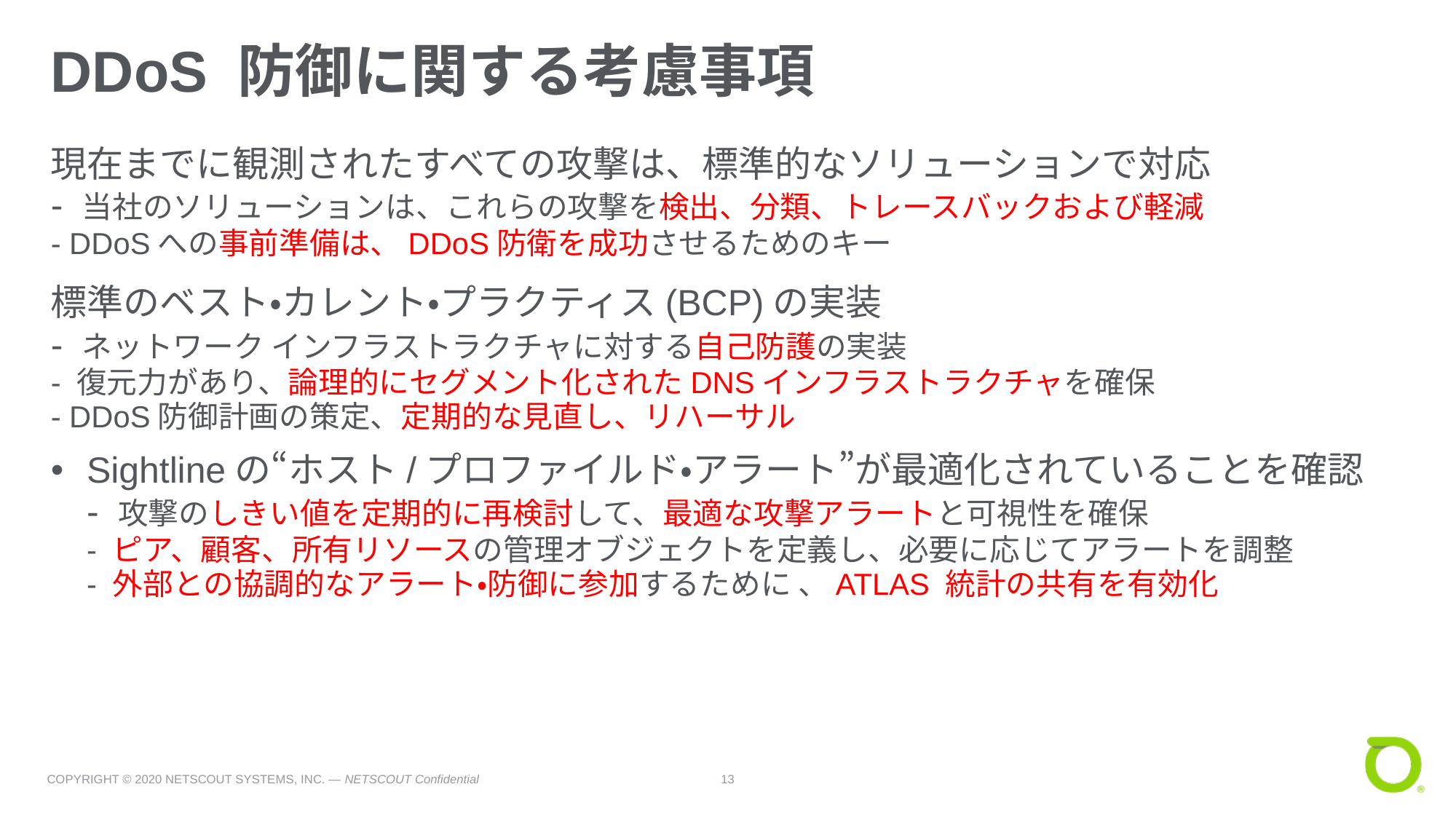

# DDoS 防御に関する考慮事項

現在までに観測されたすべての攻撃は、標準的なソリューションで対応
- 当社のソリューションは、これらの攻撃を検出、分類、トレースバックおよび軽減
- DDoSへの事前準備は、DDoS防衛を成功させるためのキー
標準のベスト・カレント・プラクティス(BCP)の実装
- ネットワーク インフラストラクチャに対する自己防護の実装
- 復元力があり、論理的にセグメント化されたDNSインフラストラクチャを確保
- DDoS防御計画の策定、定期的な見直し、リハーサル
Sightlineの“ホスト/プロファイルド・アラート”が最適化されていることを確認
- 攻撃のしきい値を定期的に再検討して、最適な攻撃アラートと可視性を確保
- ピア、顧客、所有リソースの管理オブジェクトを定義し、必要に応じてアラートを調整
- 外部との協調的なアラート・防御に参加するために 、ATLAS 統計の共有を有効化